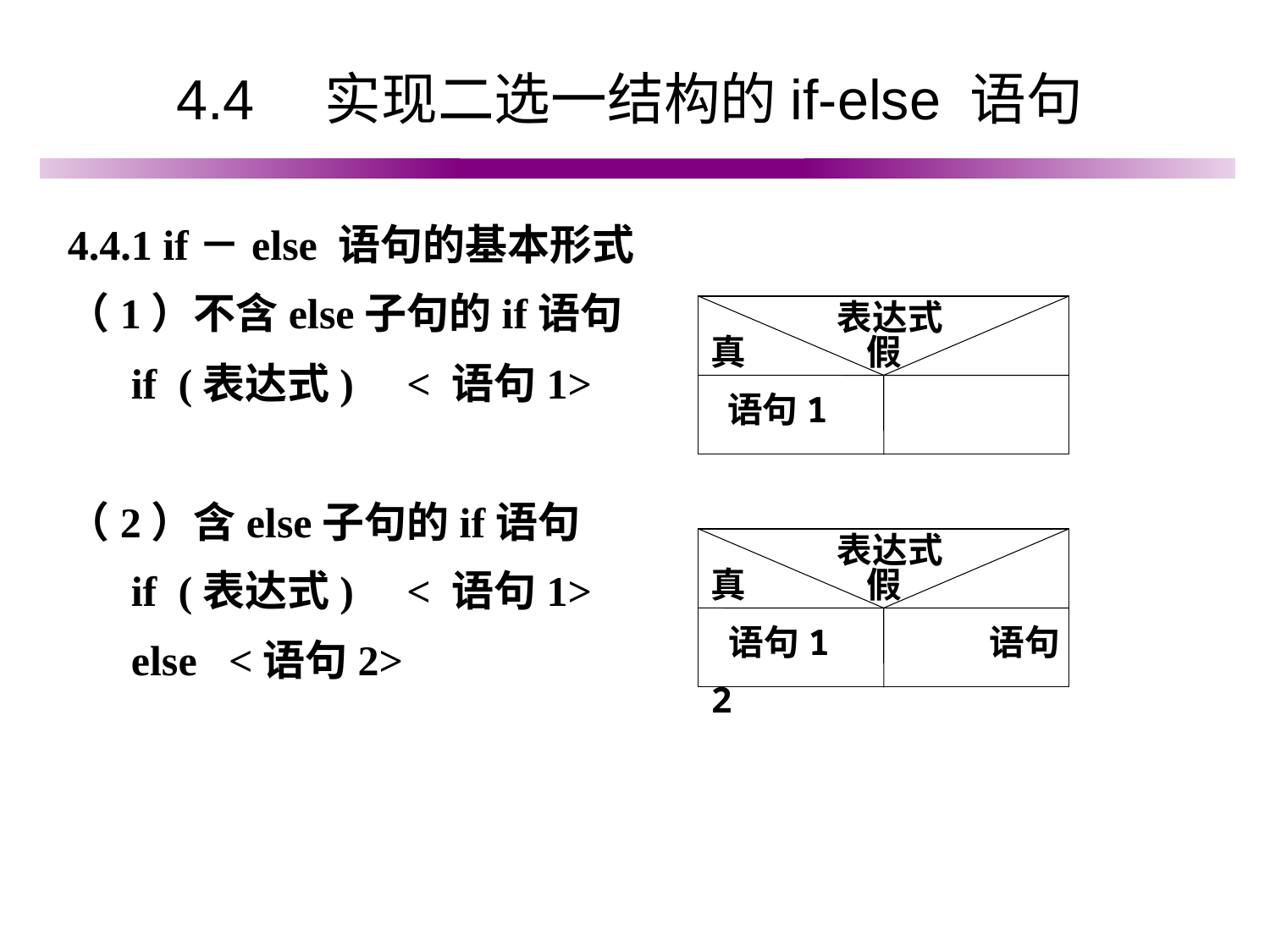

# 4.4　实现二选一结构的if-else 语句
4.4.1 if－else 语句的基本形式
（1）不含else子句的if语句
      if  (表达式)     < 语句1>

（2）含else子句的if语句
      if  (表达式)     < 语句1>
      else   <语句2>
表达式
真               假
 语句1

表达式
真               假
 语句1       语句2